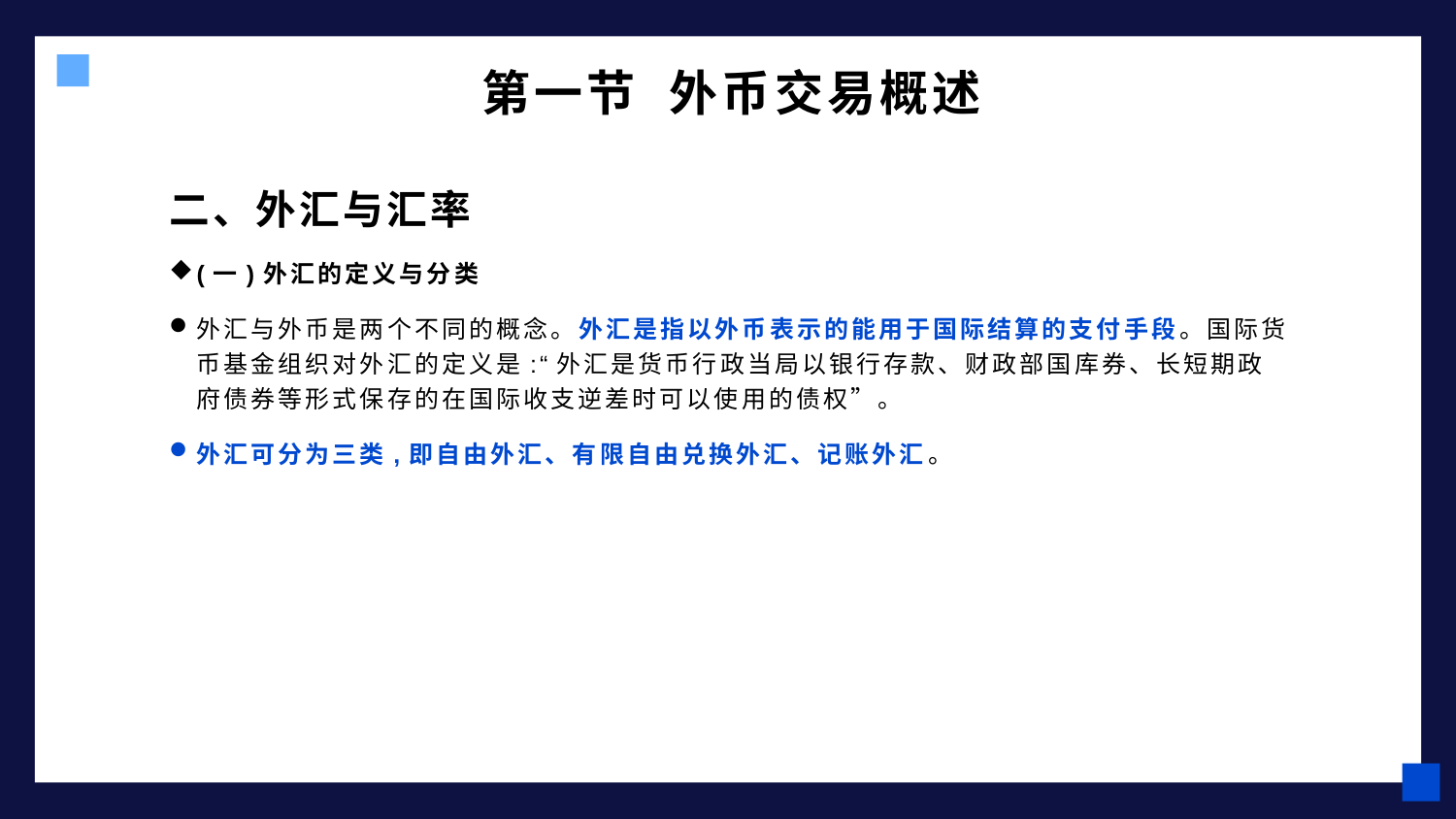

# 第一节  外币交易概述
二、外汇与汇率
(一)外汇的定义与分类
外汇与外币是两个不同的概念。外汇是指以外币表示的能用于国际结算的支付手段。国际货币基金组织对外汇的定义是:“外汇是货币行政当局以银行存款、财政部国库券、长短期政府债券等形式保存的在国际收支逆差时可以使用的债权”。
外汇可分为三类,即自由外汇、有限自由兑换外汇、记账外汇。